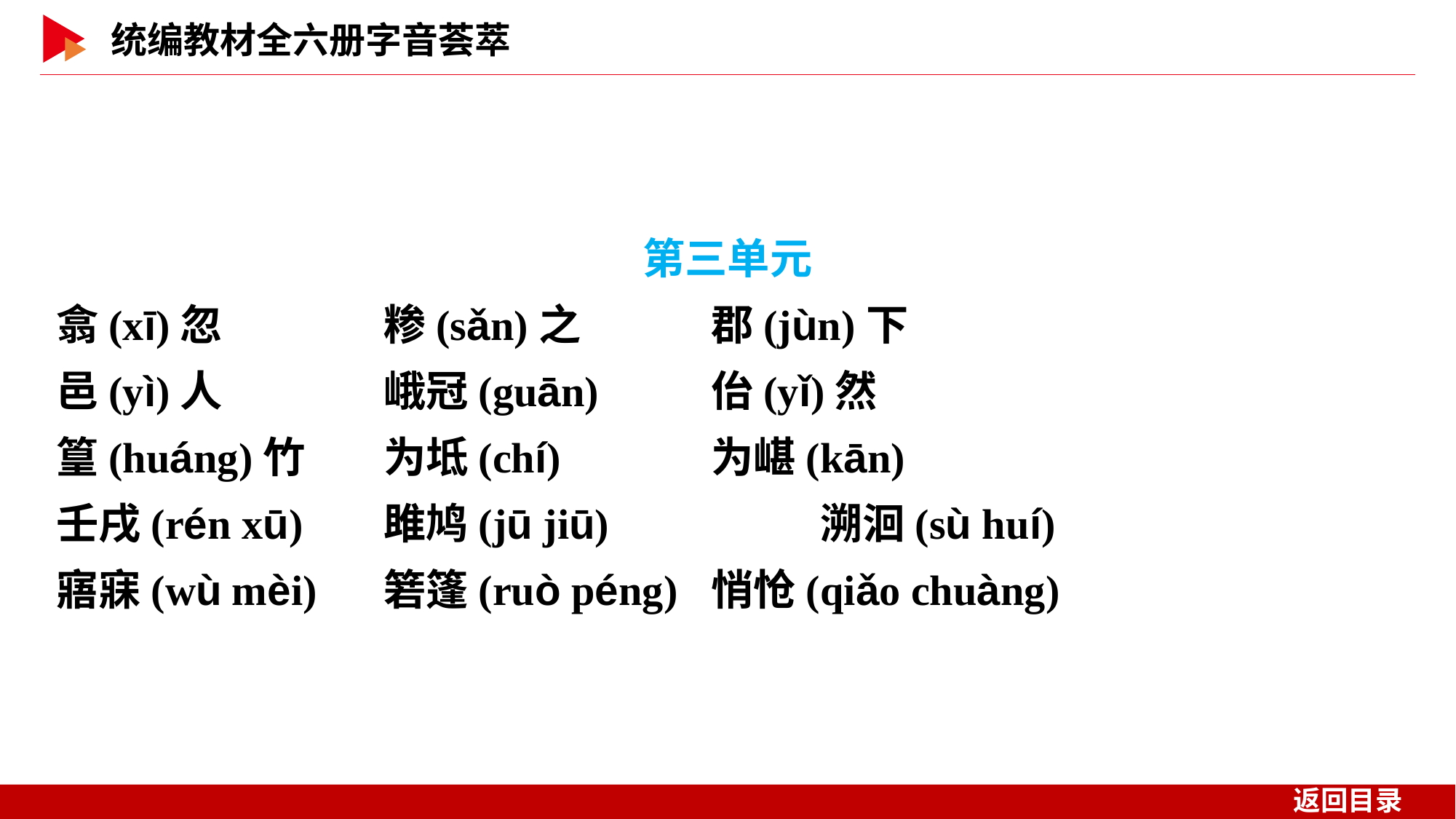

第三单元
翕(xī)忽		糁(sǎn)之		郡(jùn)下
邑(yì)人		峨冠(guān)		佁(yǐ)然
篁(huáng)竹	为坻(chí)		为嵁(kān)
壬戌(rén xū)	雎鸠(jū jiū)		溯洄(sù huí)
寤寐(wù mèi)	箬篷(ruò péng)	悄怆(qiǎo chuàng)